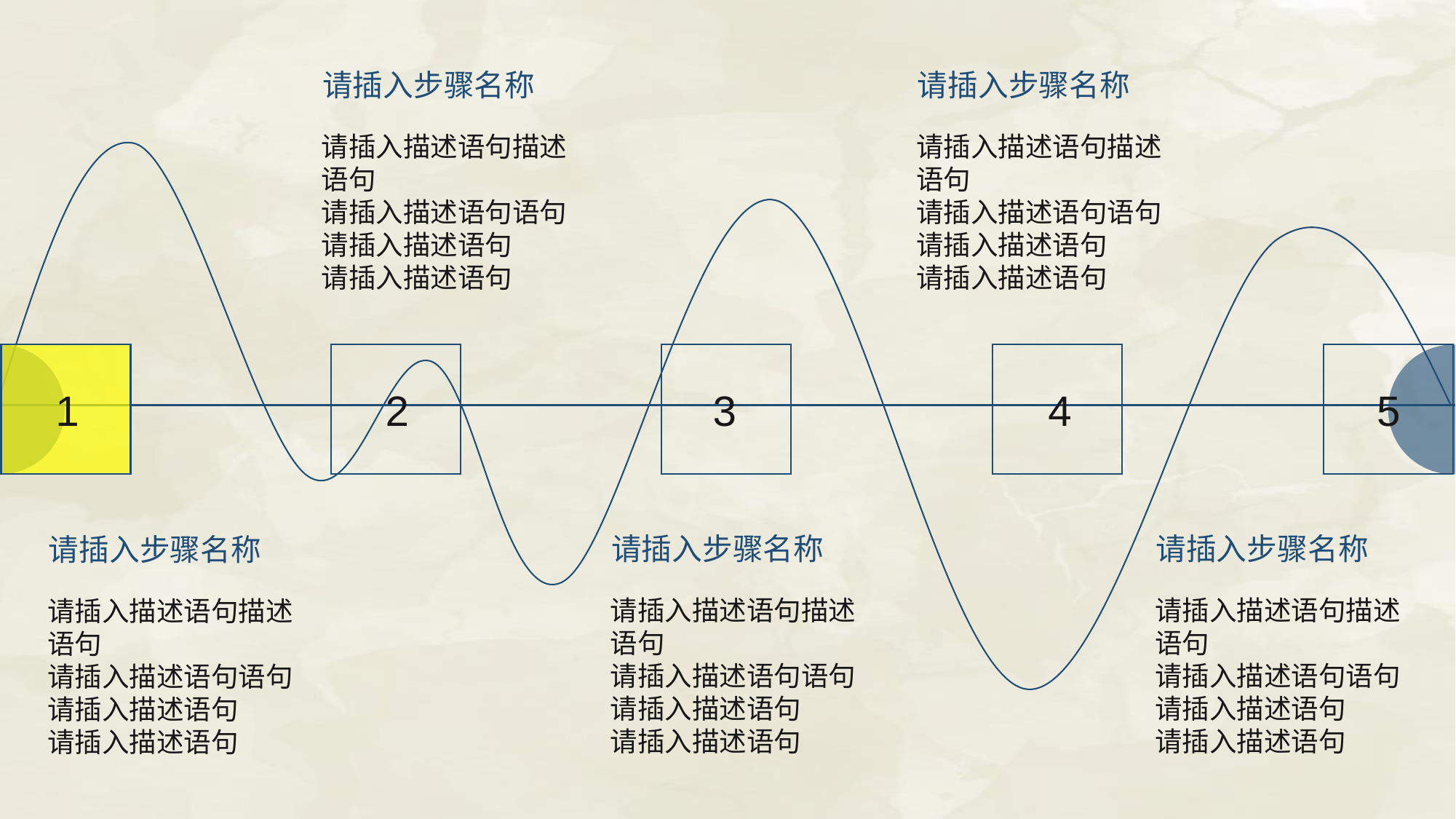

请插入步骤名称
请插入步骤名称
请插入描述语句描述语句
请插入描述语句语句
请插入描述语句
请插入描述语句
请插入描述语句描述语句
请插入描述语句语句
请插入描述语句
请插入描述语句

1
2
3
4
5
请插入步骤名称
请插入步骤名称
请插入步骤名称
请插入描述语句描述语句
请插入描述语句语句
请插入描述语句
请插入描述语句
请插入描述语句描述语句
请插入描述语句语句
请插入描述语句
请插入描述语句
请插入描述语句描述语句
请插入描述语句语句
请插入描述语句
请插入描述语句